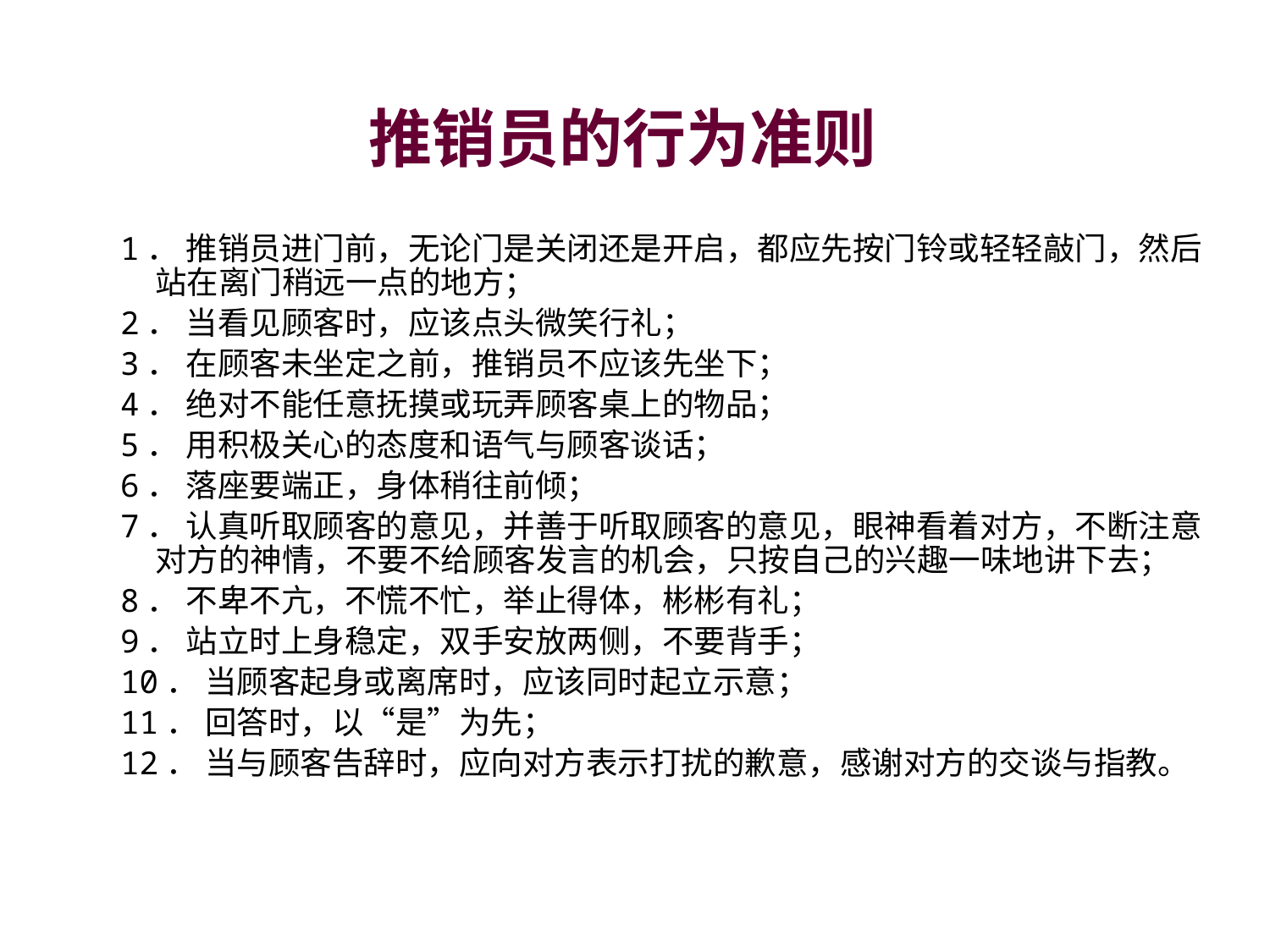

# 推销员的行为准则
1． 推销员进门前，无论门是关闭还是开启，都应先按门铃或轻轻敲门，然后站在离门稍远一点的地方；
2． 当看见顾客时，应该点头微笑行礼；
3． 在顾客未坐定之前，推销员不应该先坐下；
4． 绝对不能任意抚摸或玩弄顾客桌上的物品；
5． 用积极关心的态度和语气与顾客谈话；
6． 落座要端正，身体稍往前倾；
7． 认真听取顾客的意见，并善于听取顾客的意见，眼神看着对方，不断注意对方的神情，不要不给顾客发言的机会，只按自己的兴趣一味地讲下去；
8． 不卑不亢，不慌不忙，举止得体，彬彬有礼；
9． 站立时上身稳定，双手安放两侧，不要背手；
10． 当顾客起身或离席时，应该同时起立示意；
11． 回答时，以“是”为先；
12． 当与顾客告辞时，应向对方表示打扰的歉意，感谢对方的交谈与指教。